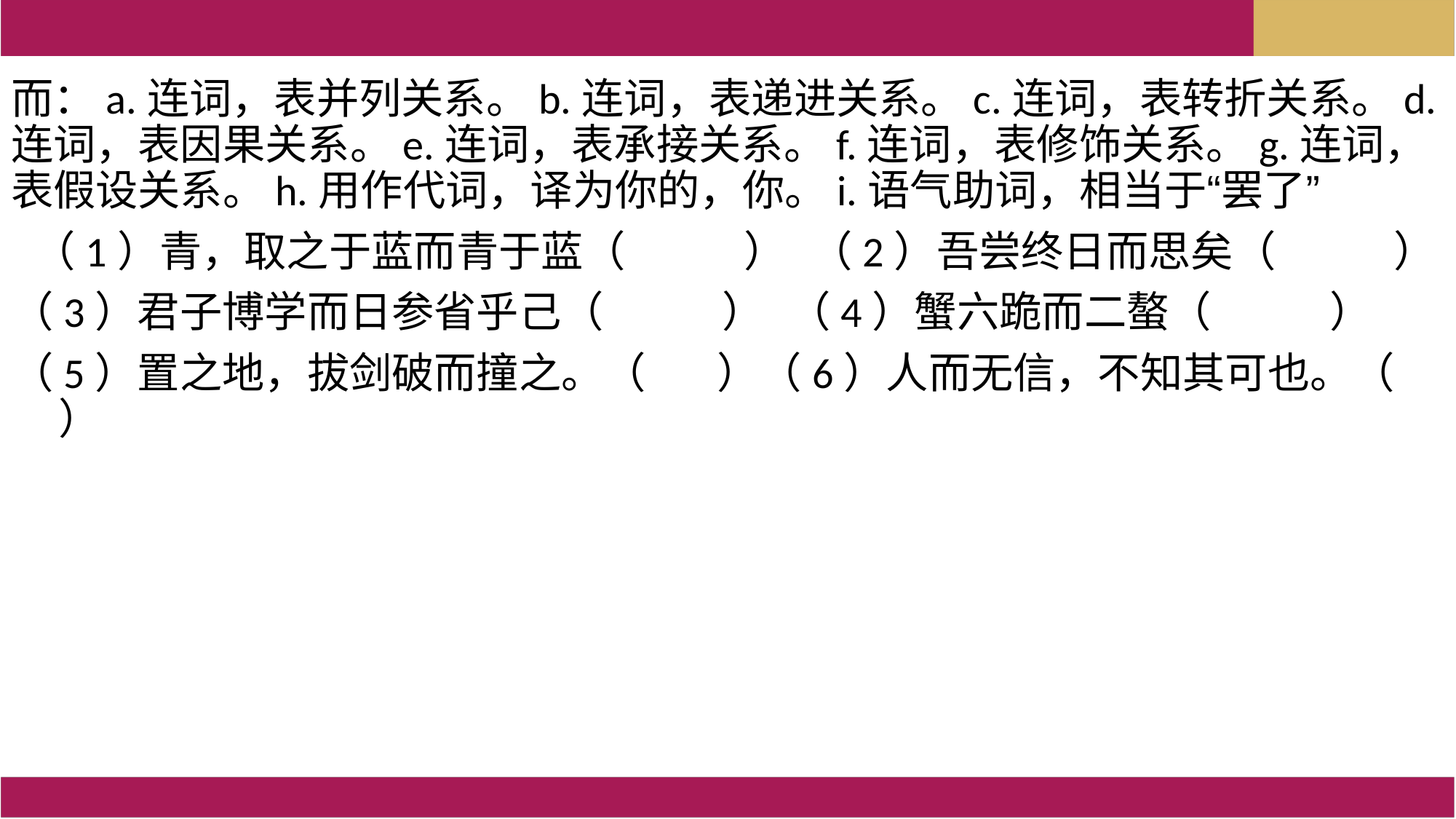

而：a.连词，表并列关系。b.连词，表递进关系。c.连词，表转折关系。d.连词，表因果关系。e.连词，表承接关系。f.连词，表修饰关系。g.连词，表假设关系。h.用作代词，译为你的，你。i.语气助词，相当于“罢了”
 （1）青，取之于蓝而青于蓝（          ）  （2）吾尝终日而思矣（          ）
（3）君子博学而日参省乎己（          ）  （4）蟹六跪而二螯（          ）
（5）置之地，拔剑破而撞之。（      ）（6）人而无信，不知其可也。（         ）